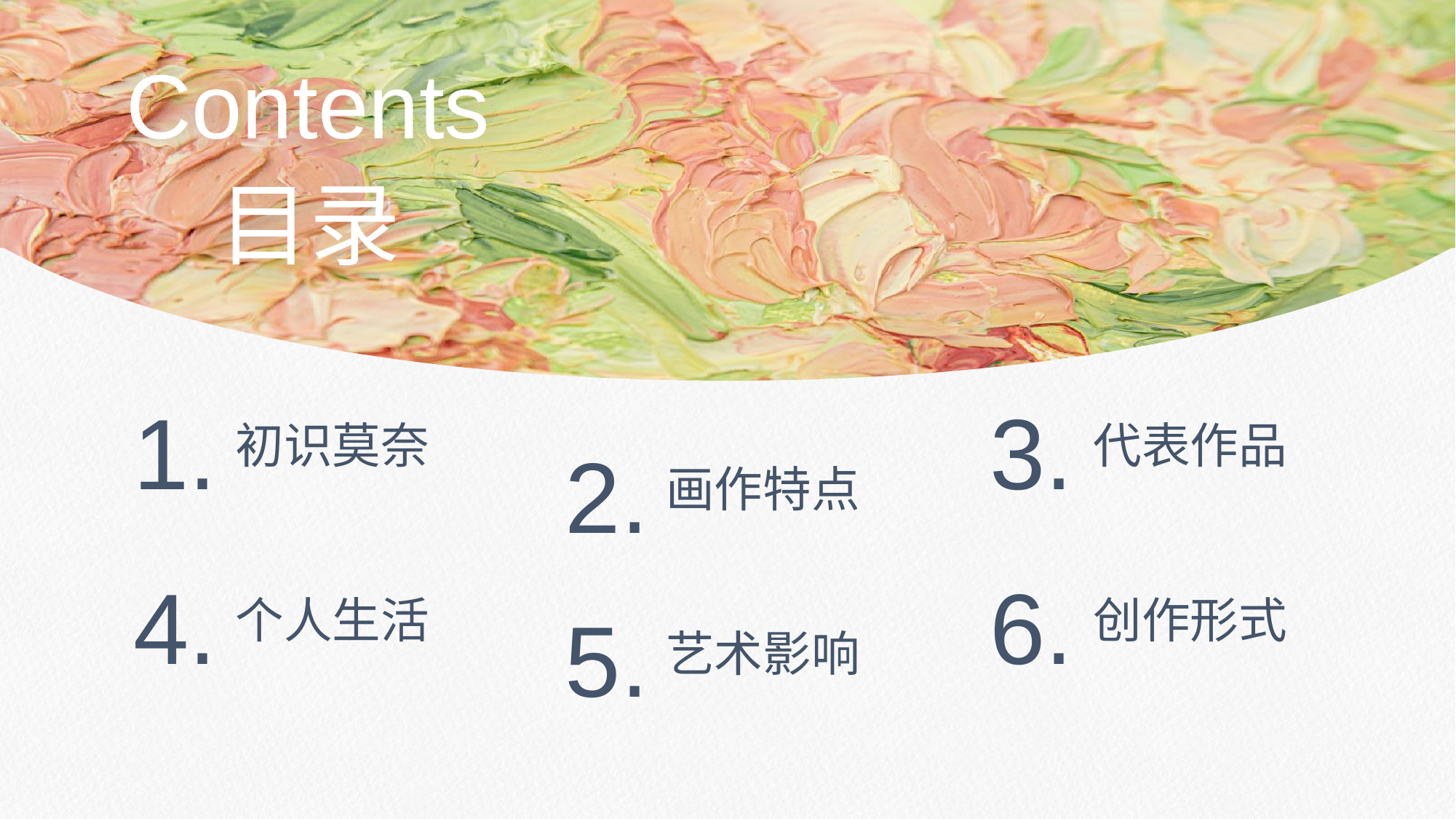

Contents
目录
1.
3.
初识莫奈
代表作品
2.
画作特点
4.
6.
个人生活
创作形式
5.
艺术影响